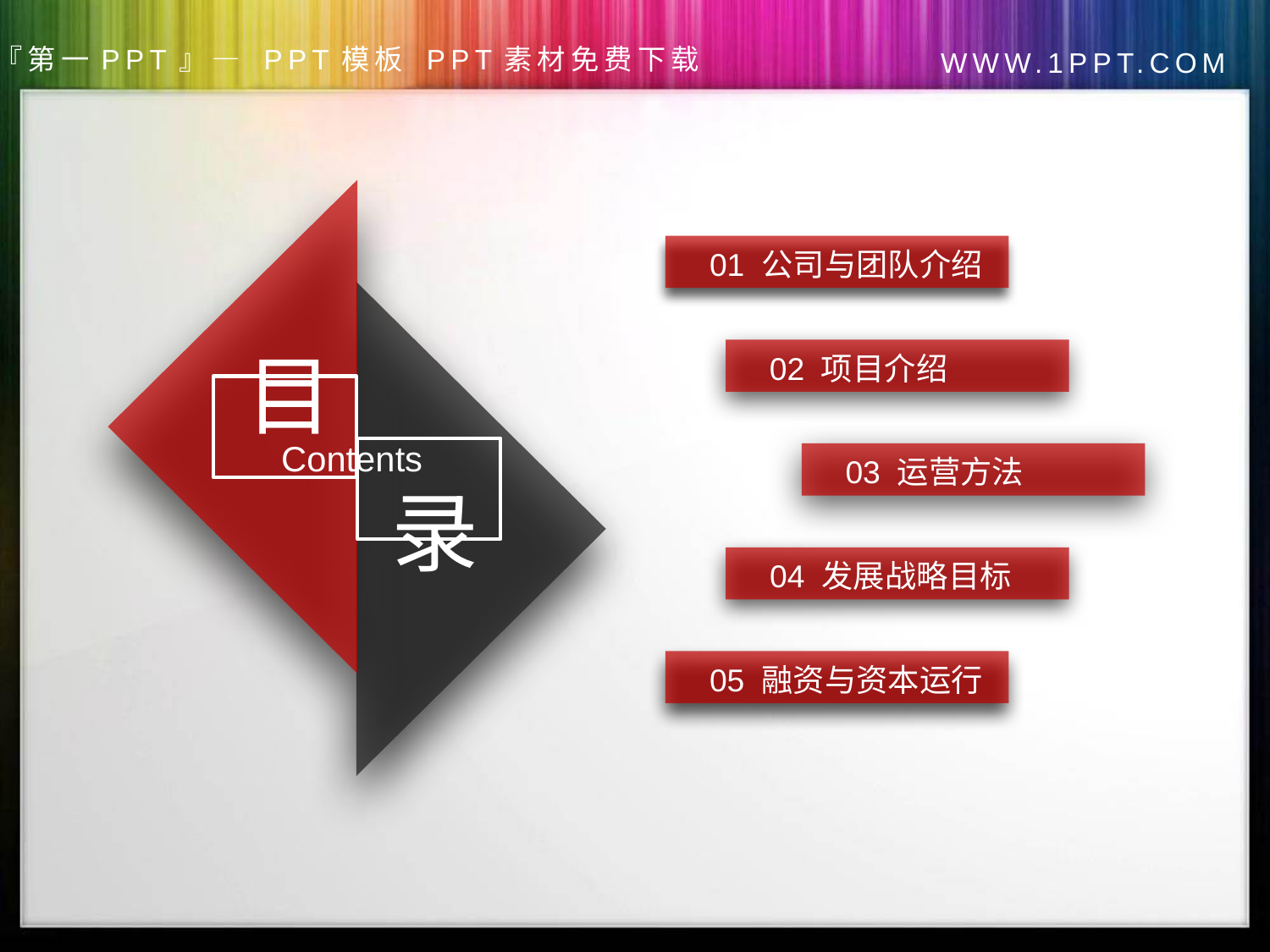

01 公司与团队介绍

目

02 项目介绍

Contents

03 运营方法
录

04 发展战略目标

05 融资与资本运行